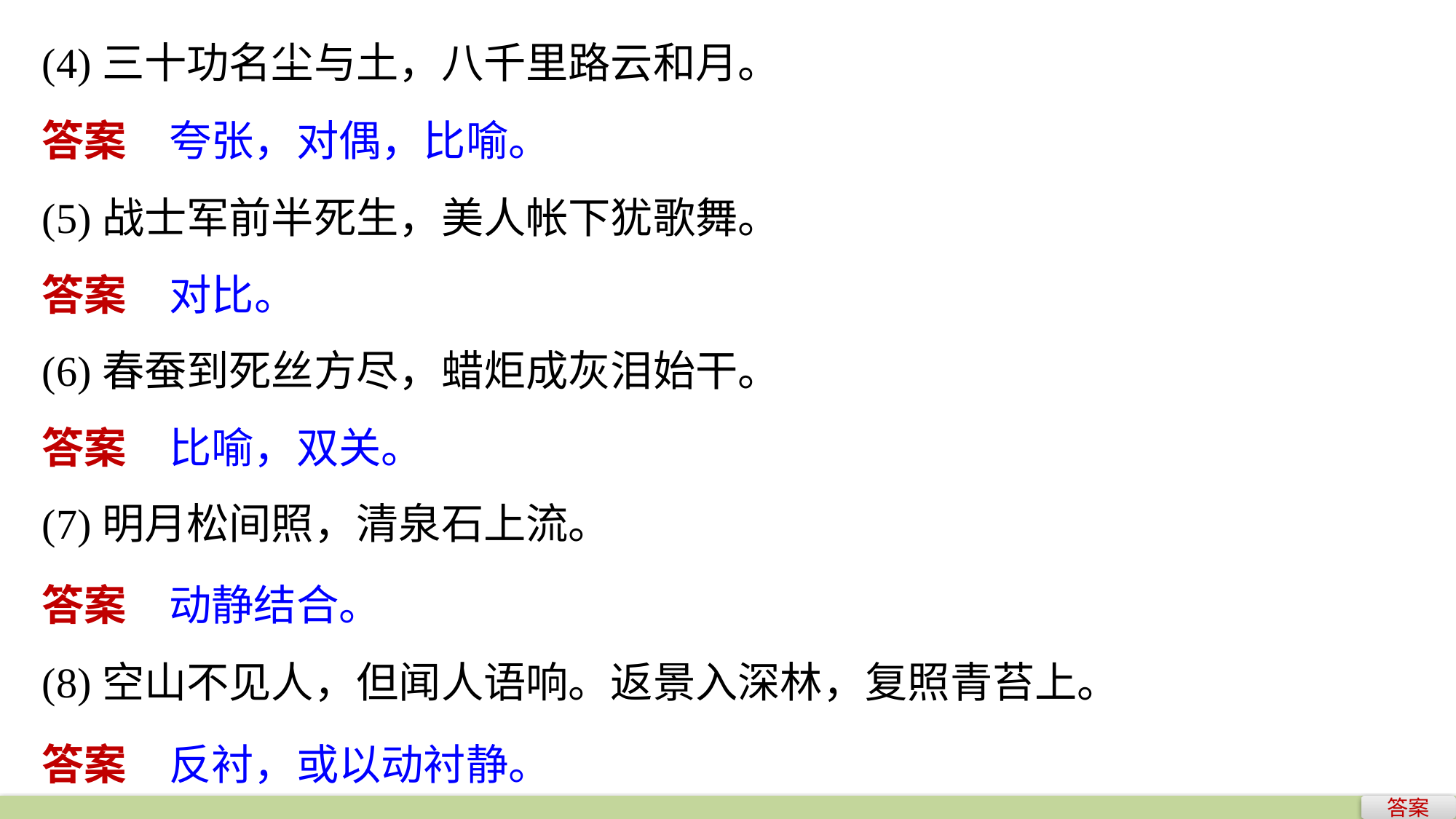

(4)三十功名尘与土，八千里路云和月。
答案　夸张，对偶，比喻。
(5)战士军前半死生，美人帐下犹歌舞。
答案　对比。
(6)春蚕到死丝方尽，蜡炬成灰泪始干。
答案　比喻，双关。
(7)明月松间照，清泉石上流。
答案　动静结合。
(8)空山不见人，但闻人语响。返景入深林，复照青苔上。
答案　反衬，或以动衬静。

答案